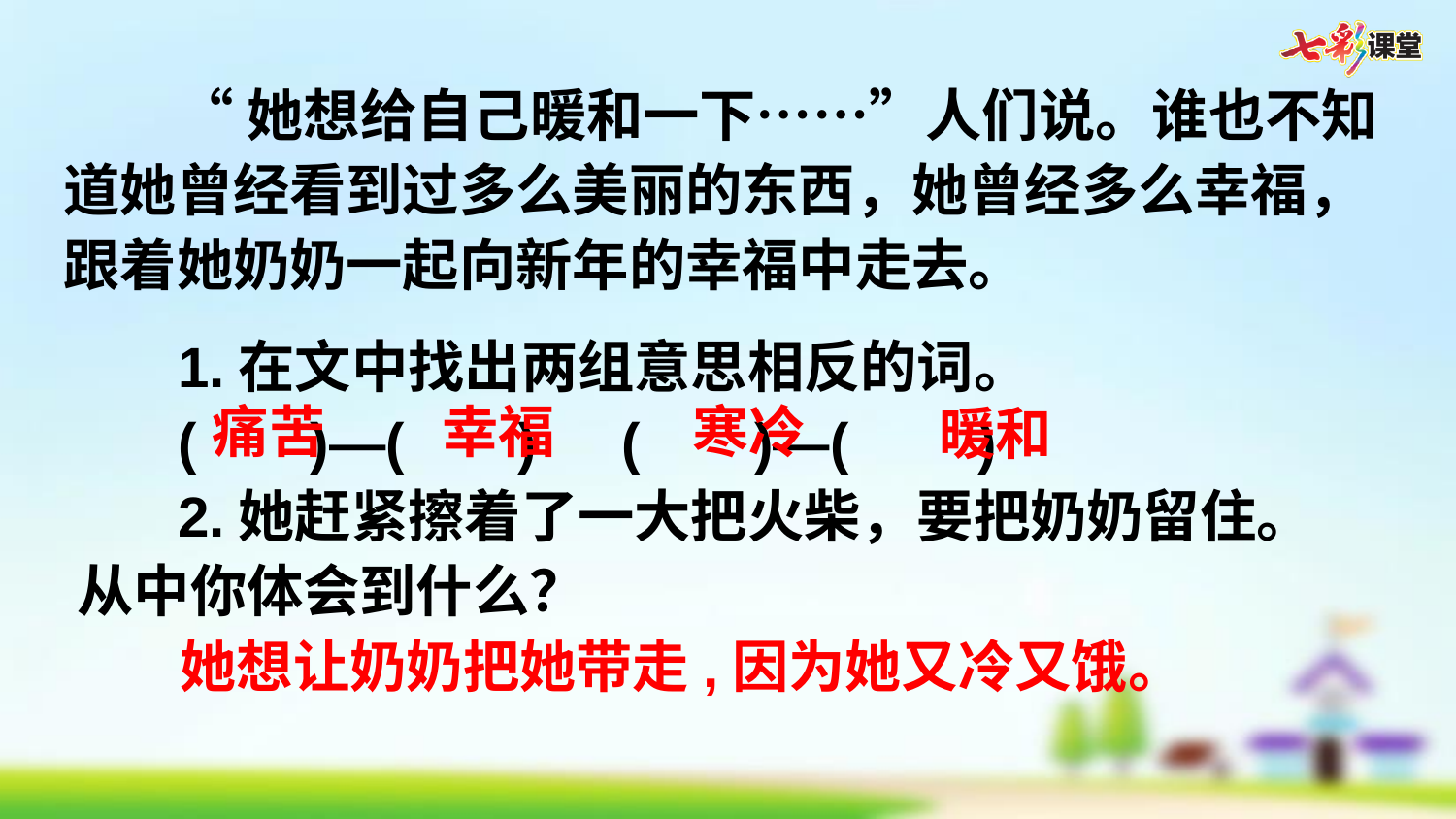

“她想给自己暖和一下……”人们说。谁也不知道她曾经看到过多么美丽的东西，她曾经多么幸福，跟着她奶奶一起向新年的幸福中走去。
1.在文中找出两组意思相反的词。
(    )—(    )   (    )—(     )
2.她赶紧擦着了一大把火柴，要把奶奶留住。从中你体会到什么？
痛苦
幸福
寒冷
暖和
她想让奶奶把她带走,因为她又冷又饿。